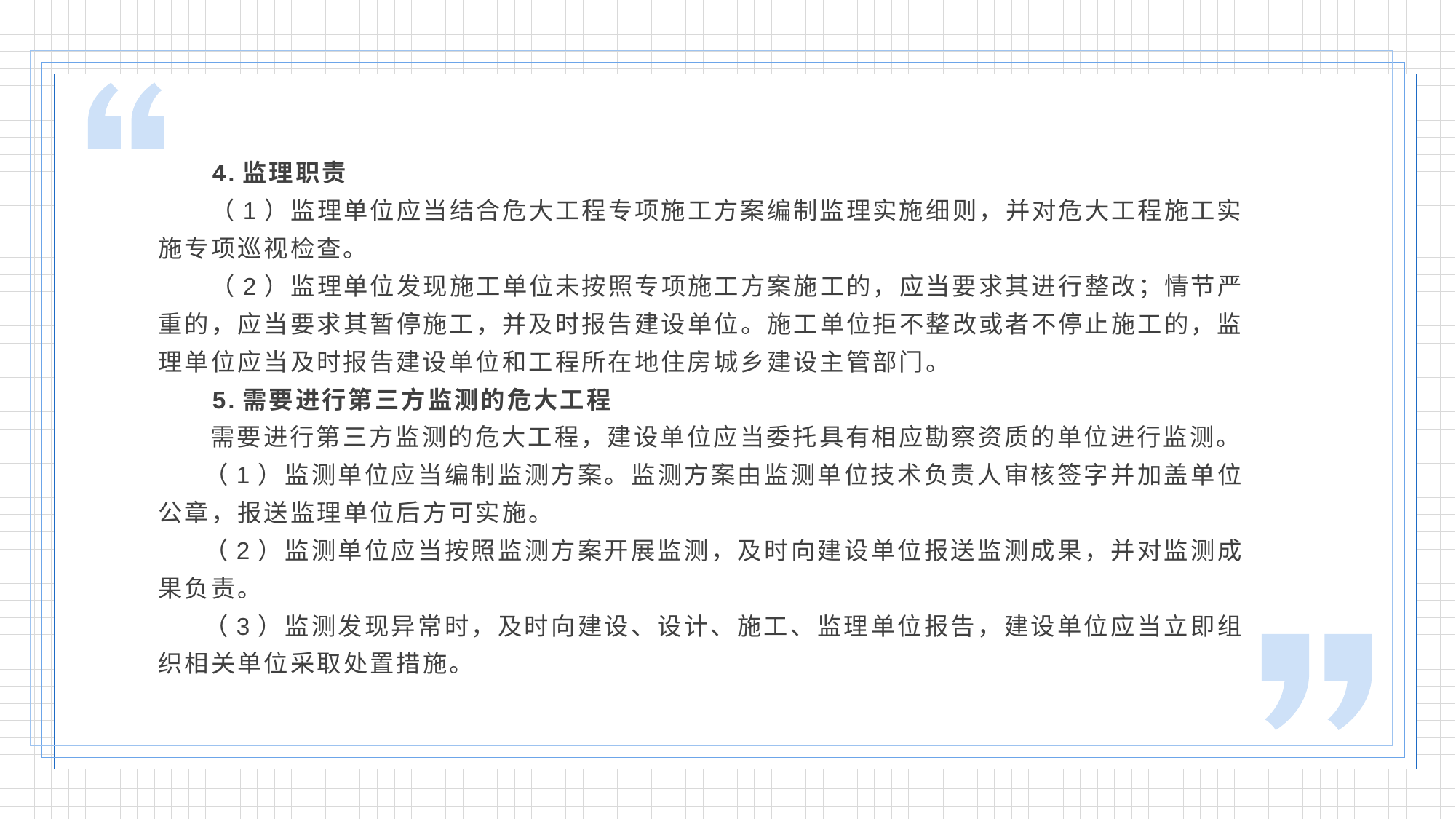

4.监理职责
      （1）监理单位应当结合危大工程专项施工方案编制监理实施细则，并对危大工程施工实施专项巡视检查。
      （2）监理单位发现施工单位未按照专项施工方案施工的，应当要求其进行整改；情节严重的，应当要求其暂停施工，并及时报告建设单位。施工单位拒不整改或者不停止施工的，监理单位应当及时报告建设单位和工程所在地住房城乡建设主管部门。
      5.需要进行第三方监测的危大工程
      需要进行第三方监测的危大工程，建设单位应当委托具有相应勘察资质的单位进行监测。
     （1）监测单位应当编制监测方案。监测方案由监测单位技术负责人审核签字并加盖单位公章，报送监理单位后方可实施。
     （2）监测单位应当按照监测方案开展监测，及时向建设单位报送监测成果，并对监测成果负责。
     （3）监测发现异常时，及时向建设、设计、施工、监理单位报告，建设单位应当立即组织相关单位采取处置措施。